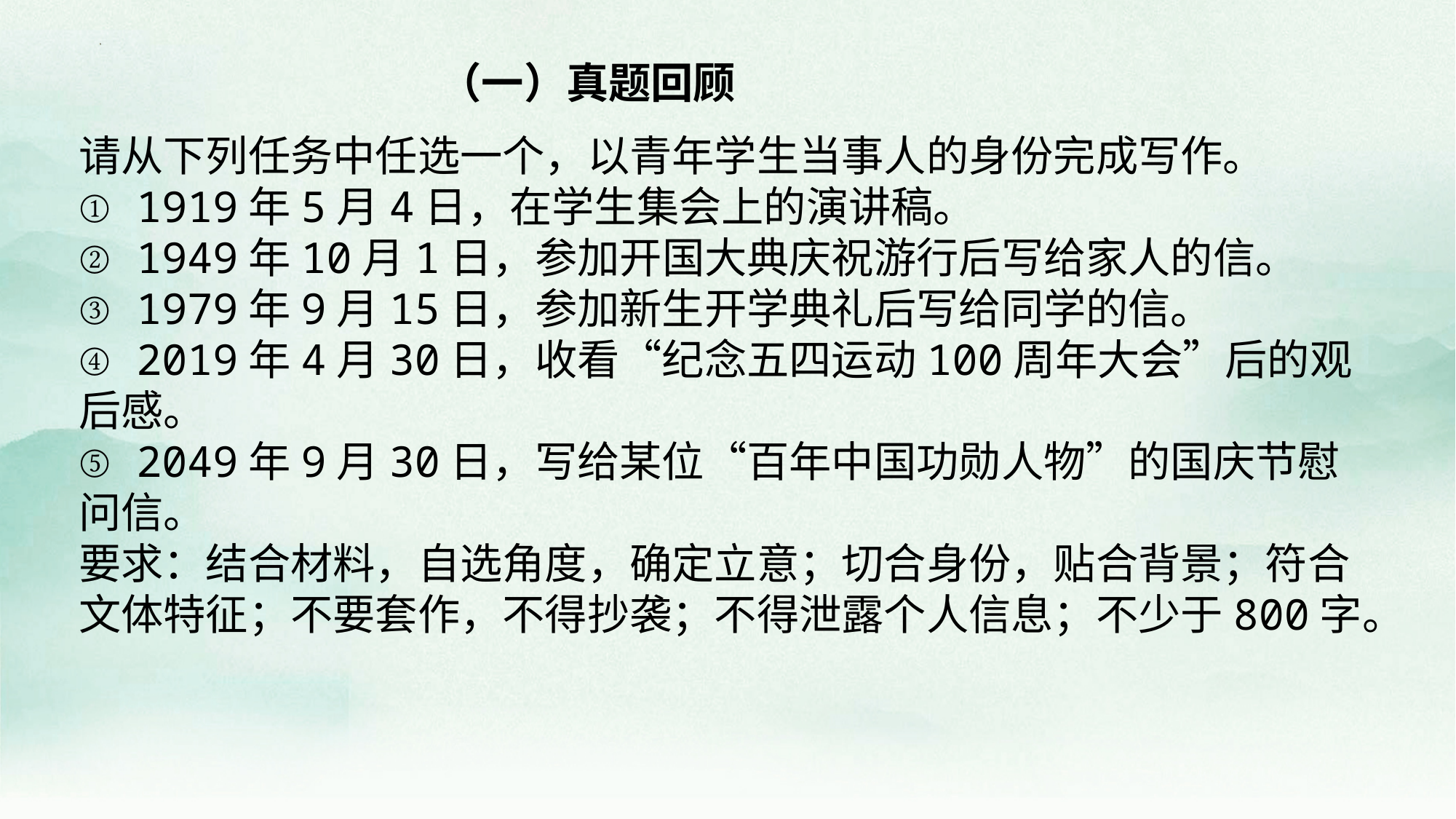

（一）真题回顾
请从下列任务中任选一个，以青年学生当事人的身份完成写作。
① 1919年5月4日，在学生集会上的演讲稿。
② 1949年10月1日，参加开国大典庆祝游行后写给家人的信。
③ 1979年9月15日，参加新生开学典礼后写给同学的信。
④ 2019年4月30日，收看“纪念五四运动100周年大会”后的观后感。
⑤ 2049年9月30日，写给某位“百年中国功勋人物”的国庆节慰问信。
要求：结合材料，自选角度，确定立意；切合身份，贴合背景；符合文体特征；不要套作，不得抄袭；不得泄露个人信息；不少于800字。